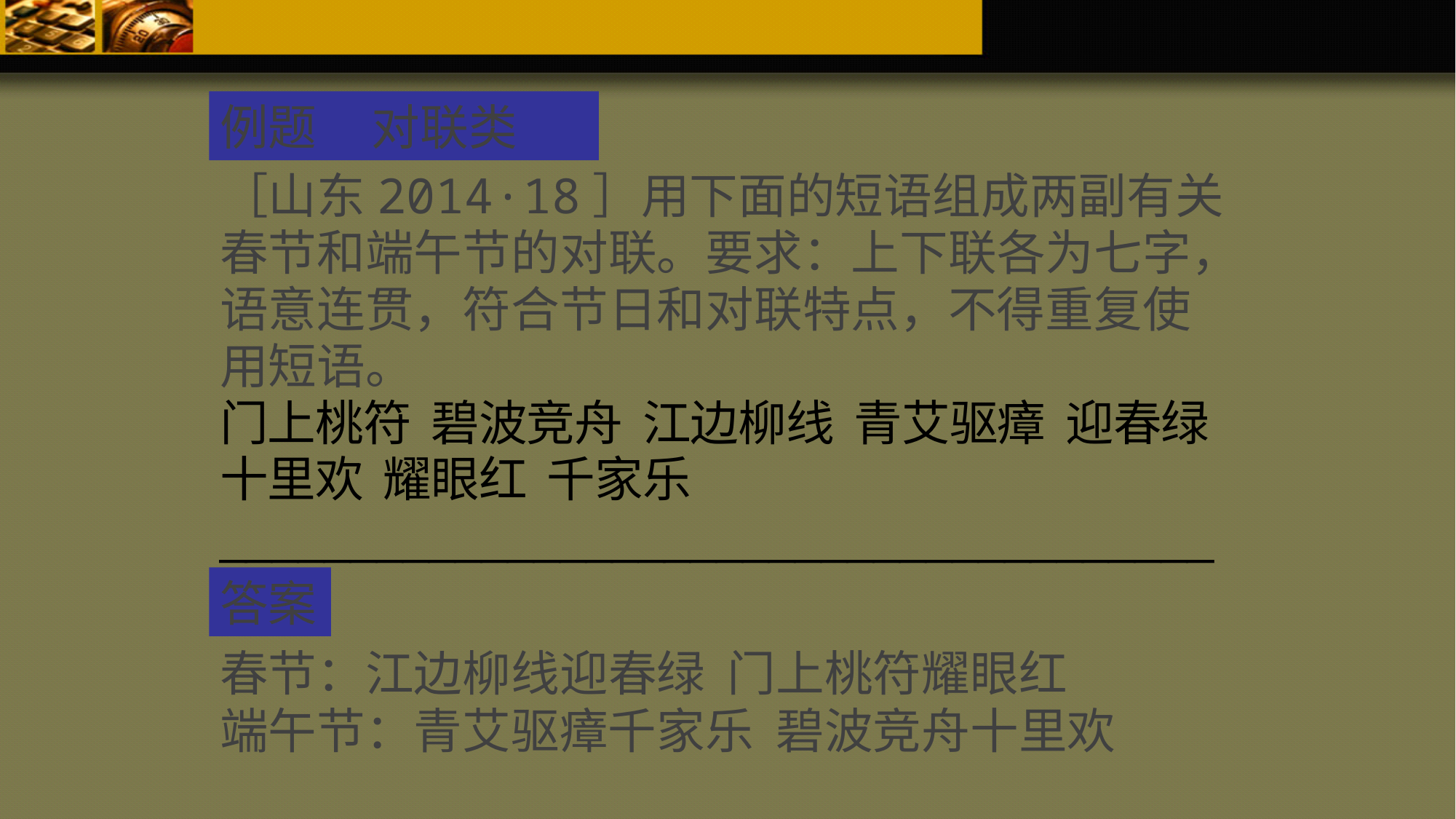

例题     对联类
［山东2014·18］用下面的短语组成两副有关春节和端午节的对联。要求：上下联各为七字，语意连贯，符合节日和对联特点，不得重复使用短语。
门上桃符  碧波竞舟  江边柳线  青艾驱瘴  迎春绿  十里欢  耀眼红  千家乐
_______________________________________
答案
春节：江边柳线迎春绿  门上桃符耀眼红
端午节：青艾驱瘴千家乐  碧波竞舟十里欢